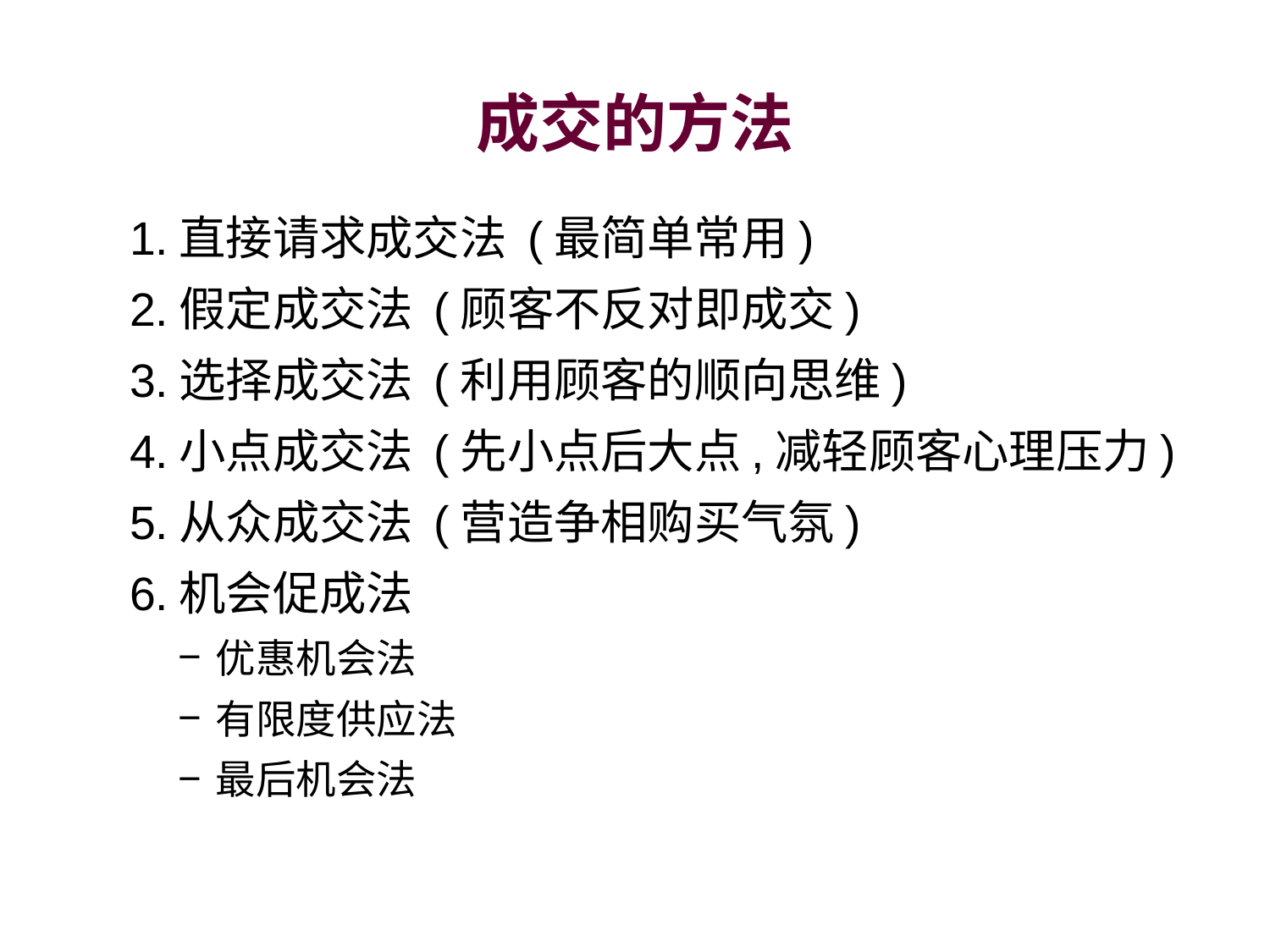

# 成交的方法
1.直接请求成交法 (最简单常用)
2.假定成交法 (顾客不反对即成交)
3.选择成交法 (利用顾客的顺向思维)
4.小点成交法 (先小点后大点,减轻顾客心理压力)
5.从众成交法 (营造争相购买气氛)
6.机会促成法
优惠机会法
有限度供应法
最后机会法